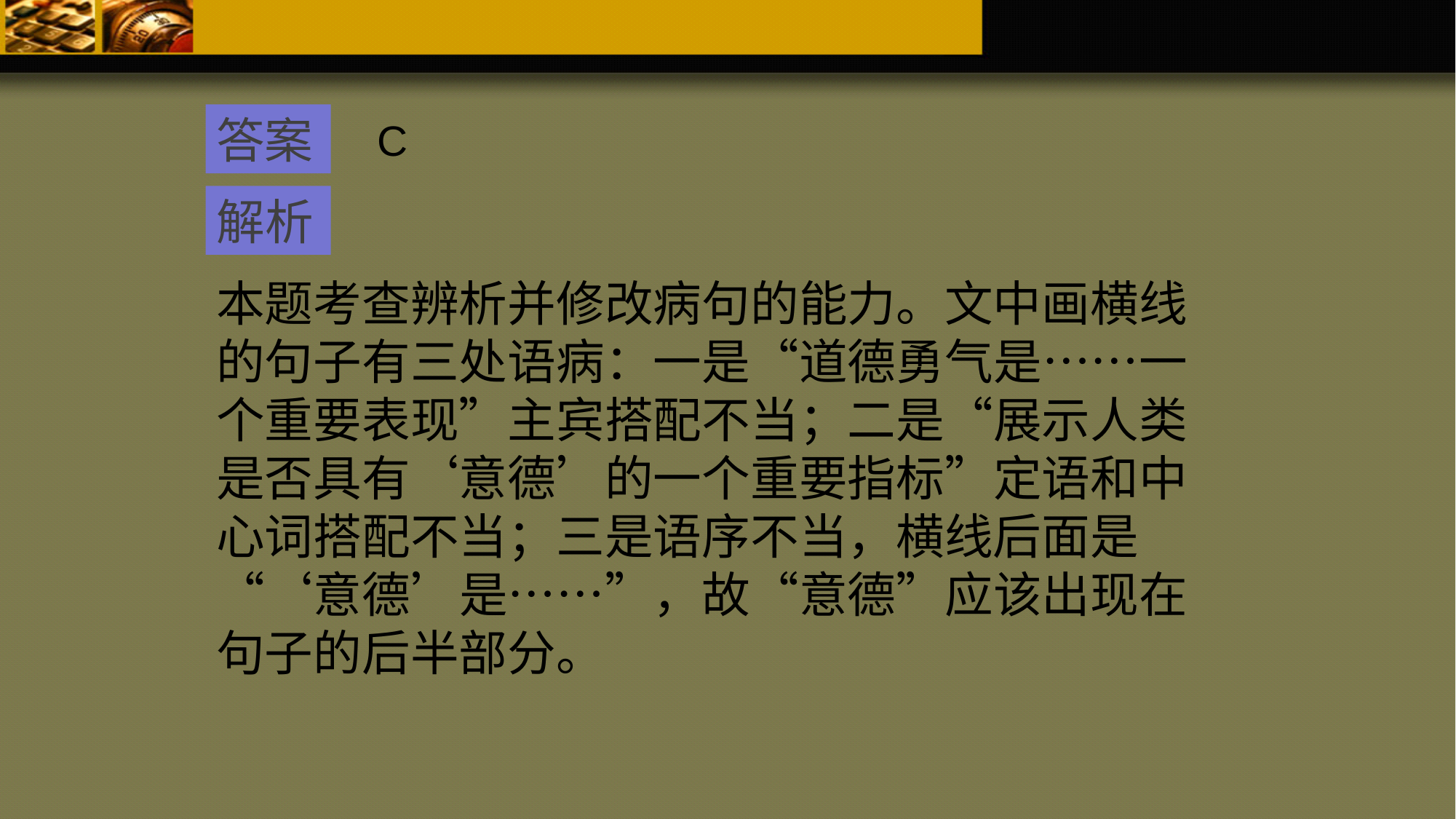

答案
C
解析
本题考查辨析并修改病句的能力。文中画横线的句子有三处语病：一是“道德勇气是……一个重要表现”主宾搭配不当；二是“展示人类是否具有‘意德’的一个重要指标”定语和中心词搭配不当；三是语序不当，横线后面是“‘意德’是……”，故“意德”应该出现在句子的后半部分。
17